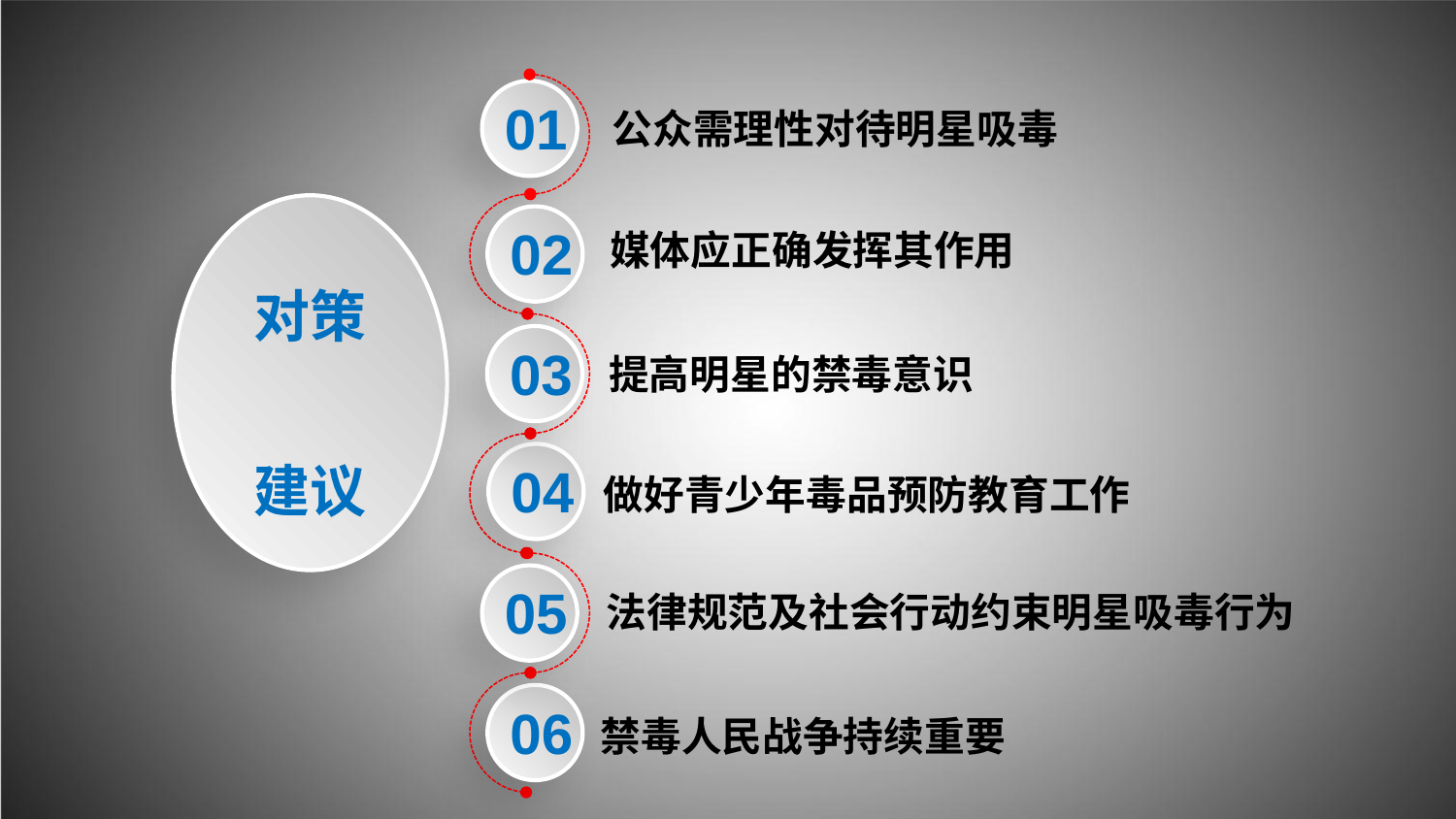

01
公众需理性对待明星吸毒

02
媒体应正确发挥其作用
对策
建议

03
提高明星的禁毒意识

04
做好青少年毒品预防教育工作

05
法律规范及社会行动约束明星吸毒行为

06
禁毒人民战争持续重要